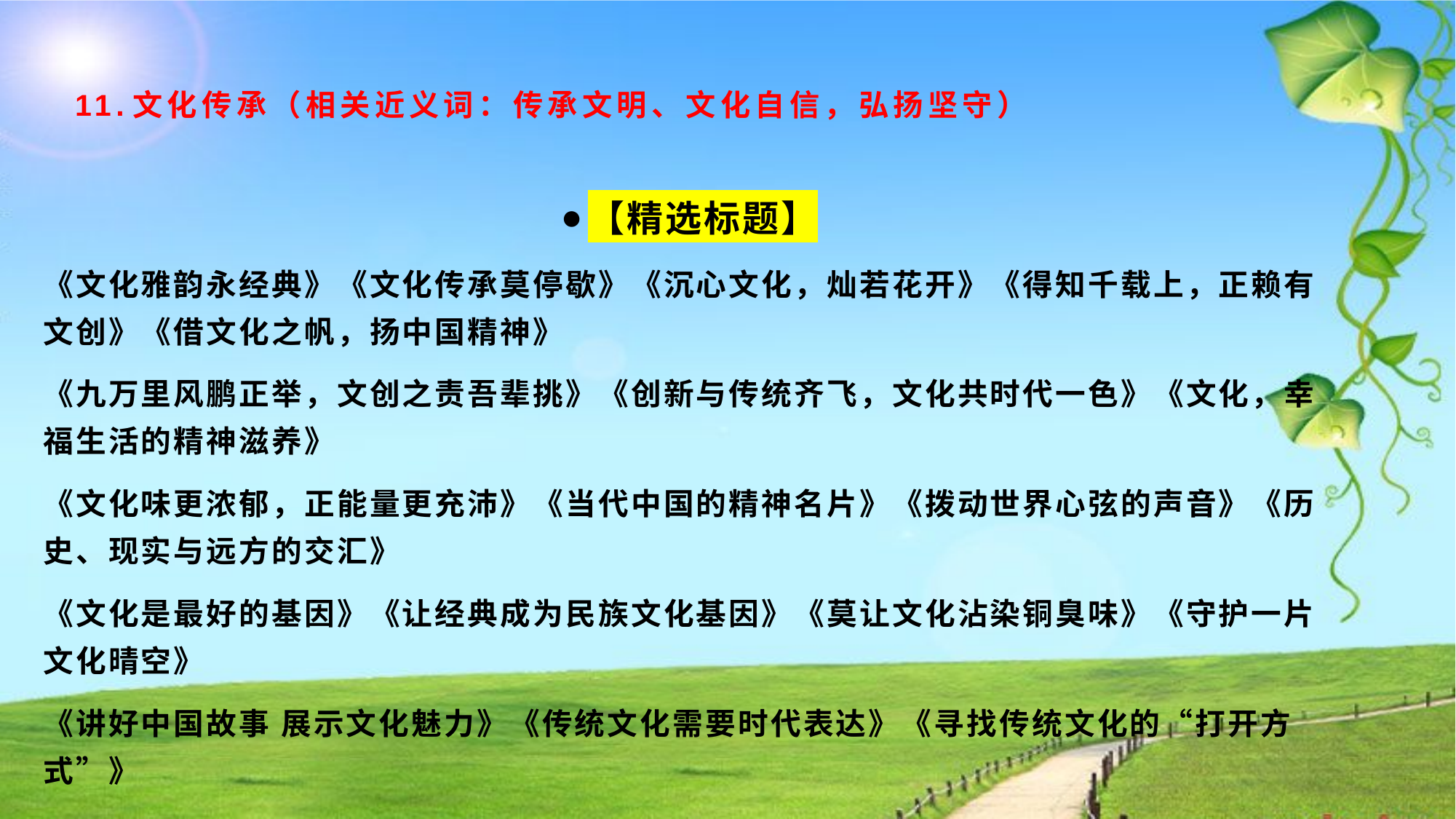

# 11.文化传承（相关近义词：传承文明、文化自信，弘扬坚守）
【精选标题】
《文化雅韵永经典》《文化传承莫停歇》《沉心文化，灿若花开》《得知千载上，正赖有文创》《借文化之帆，扬中国精神》
《九万里风鹏正举，文创之责吾辈挑》《创新与传统齐飞，文化共时代一色》《文化，幸福生活的精神滋养》
《文化味更浓郁，正能量更充沛》《当代中国的精神名片》《拨动世界心弦的声音》《历史、现实与远方的交汇》
《文化是最好的基因》《让经典成为民族文化基因》《莫让文化沾染铜臭味》《守护一片文化晴空》
《讲好中国故事 展示文化魅力》《传统文化需要时代表达》《寻找传统文化的“打开方式”》